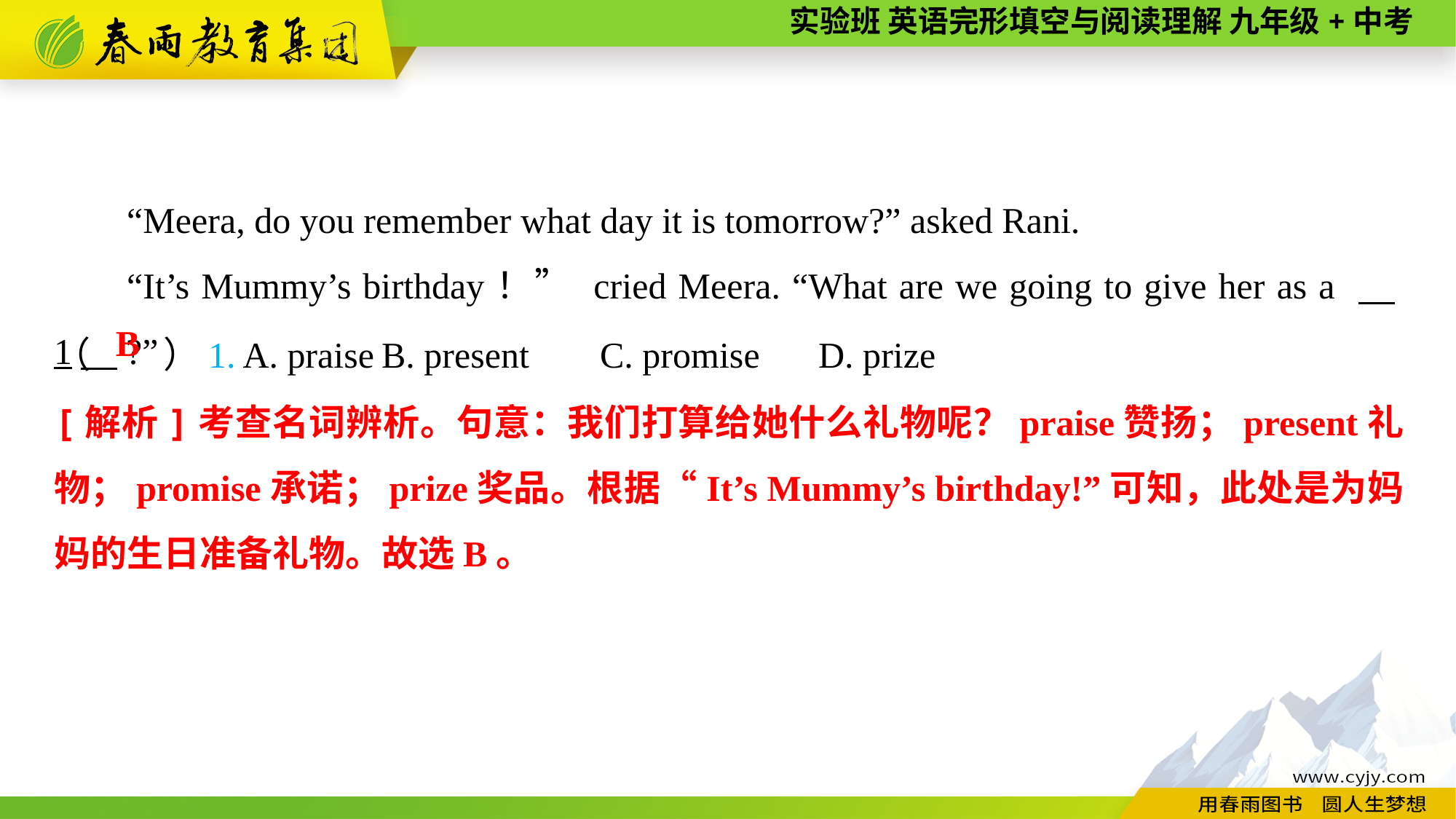

“Meera, do you remember what day it is tomorrow?” asked Rani.
“It’s Mummy’s birthday！” cried Meera. “What are we going to give her as a 　1　?”
（　　）1. A. praise	B. present	C. promise	D. prize
B
[解析]考查名词辨析。句意：我们打算给她什么礼物呢？praise赞扬；present礼物；promise承诺；prize奖品。根据“It’s Mummy’s birthday!”可知，此处是为妈妈的生日准备礼物。故选B。